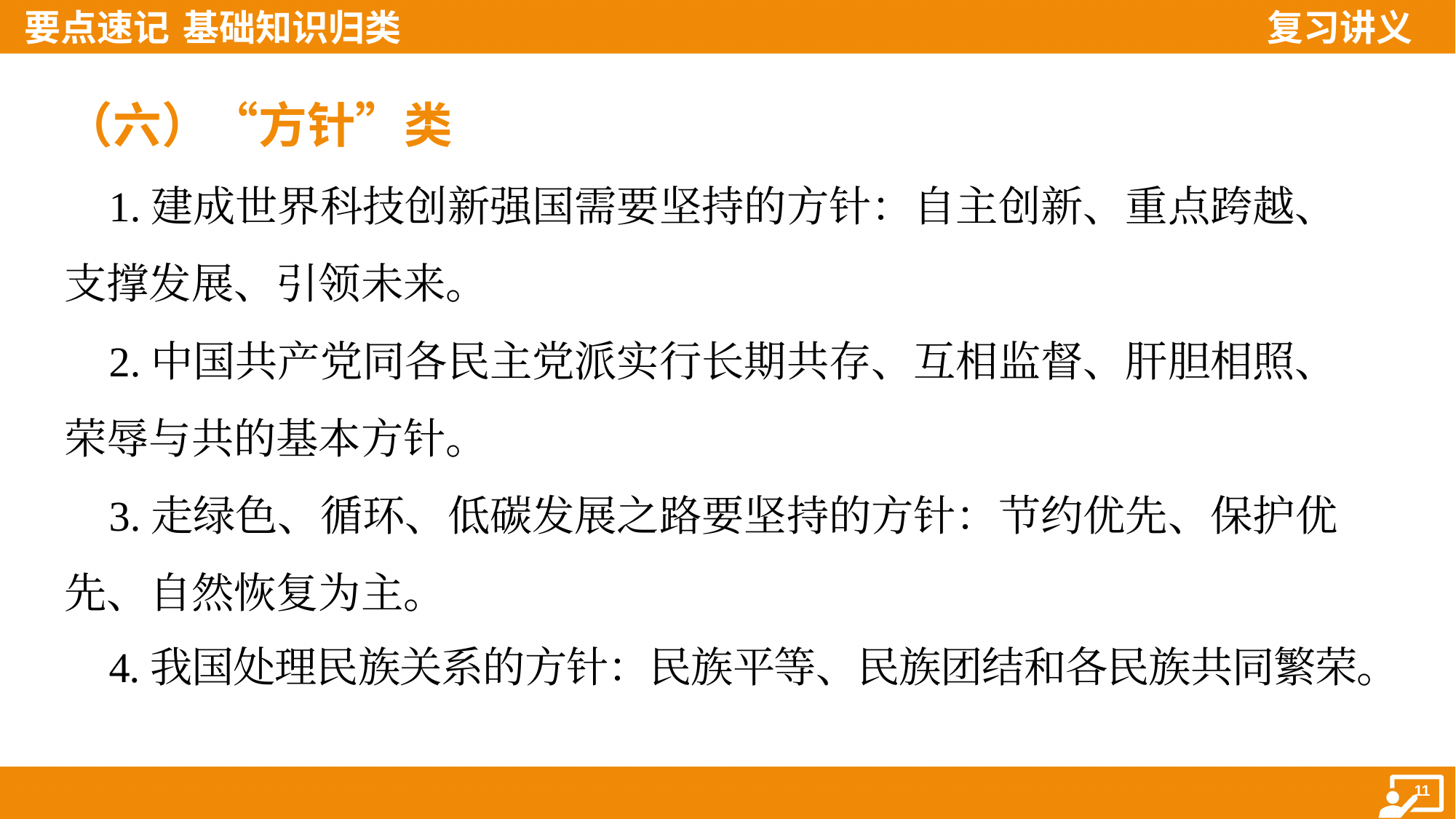

（六）“方针”类
    1.建成世界科技创新强国需要坚持的方针：自主创新、重点跨越、
支撑发展、引领未来。
    2.中国共产党同各民主党派实行长期共存、互相监督、肝胆相照、
荣辱与共的基本方针。
    3.走绿色、循环、低碳发展之路要坚持的方针：节约优先、保护优
先、自然恢复为主。
    4.我国处理民族关系的方针：民族平等、民族团结和各民族共同繁荣。